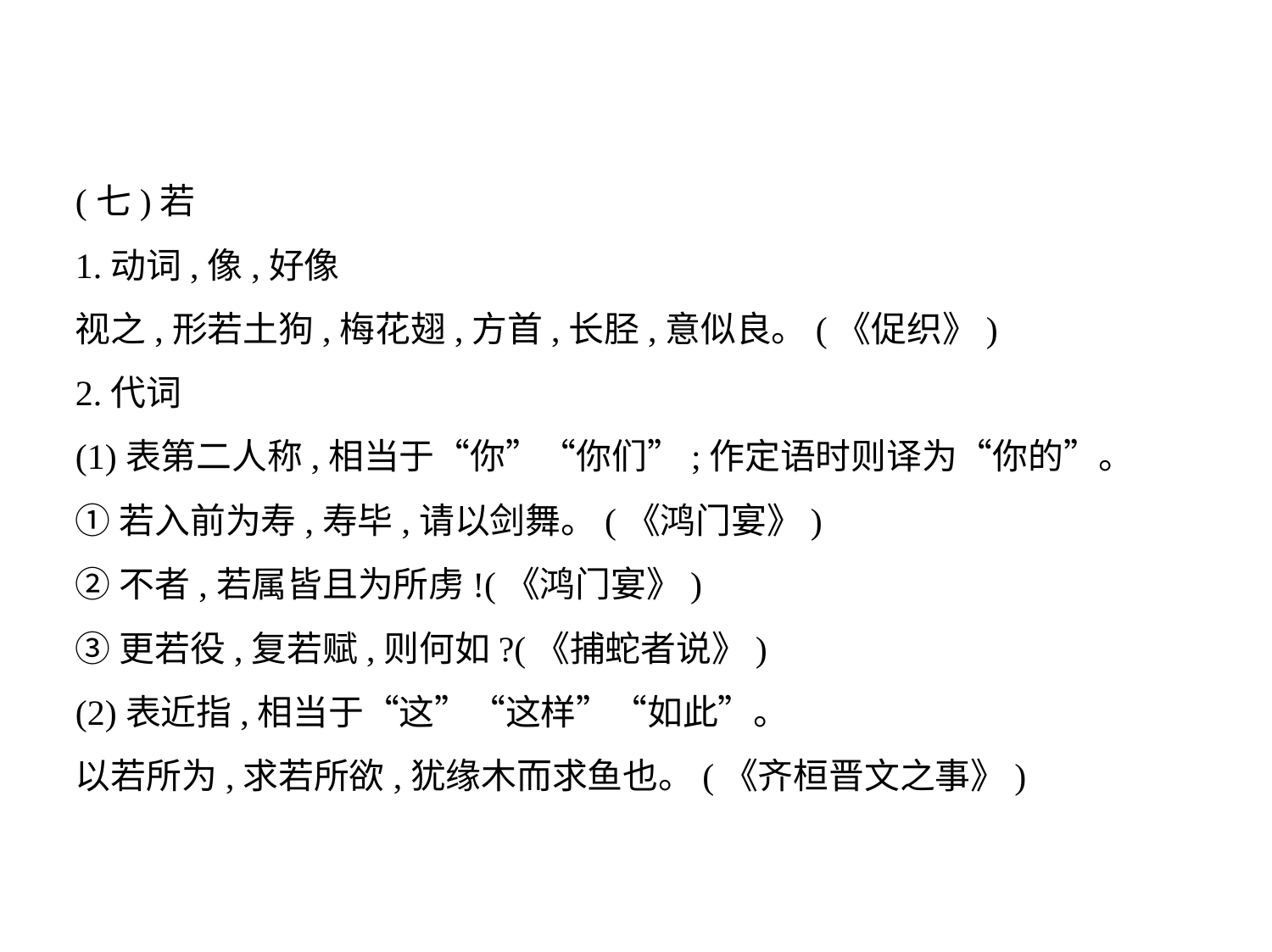

(七)若
1.动词,像,好像
视之,形若土狗,梅花翅,方首,长胫,意似良。(《促织》)
2.代词
(1)表第二人称,相当于“你”“你们”;作定语时则译为“你的”。
①若入前为寿,寿毕,请以剑舞。(《鸿门宴》)
②不者,若属皆且为所虏!(《鸿门宴》)
③更若役,复若赋,则何如?(《捕蛇者说》)
(2)表近指,相当于“这”“这样”“如此”。
以若所为,求若所欲,犹缘木而求鱼也。(《齐桓晋文之事》)